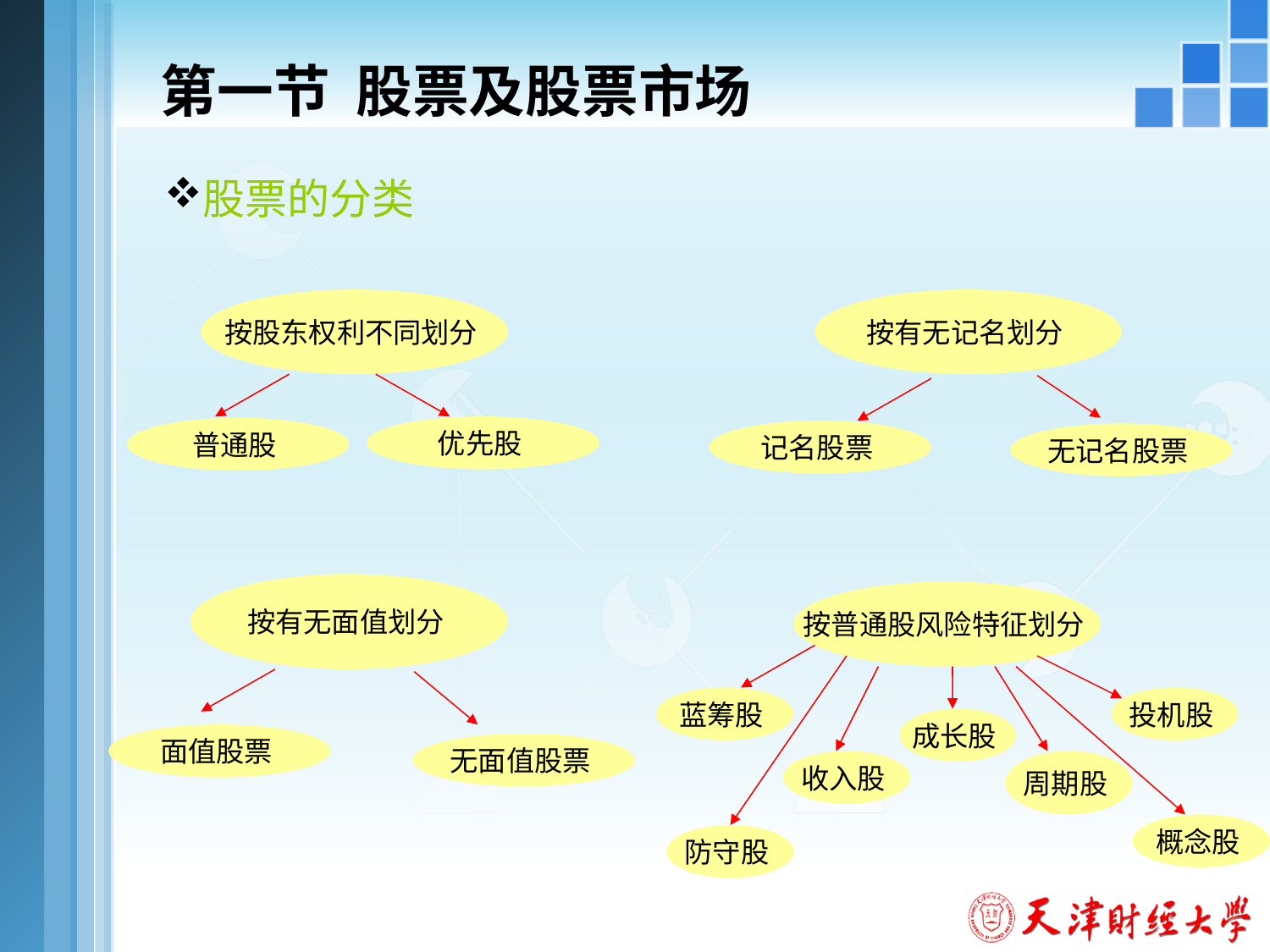

# 第一节  股票及股票市场
股票的分类
按股东权利不同划分
按有无记名划分

优先股
普通股
记名股票
无记名股票
按有无面值划分
按普通股风险特征划分

蓝筹股
投机股
成长股
面值股票
无面值股票
收入股
周期股
概念股
防守股